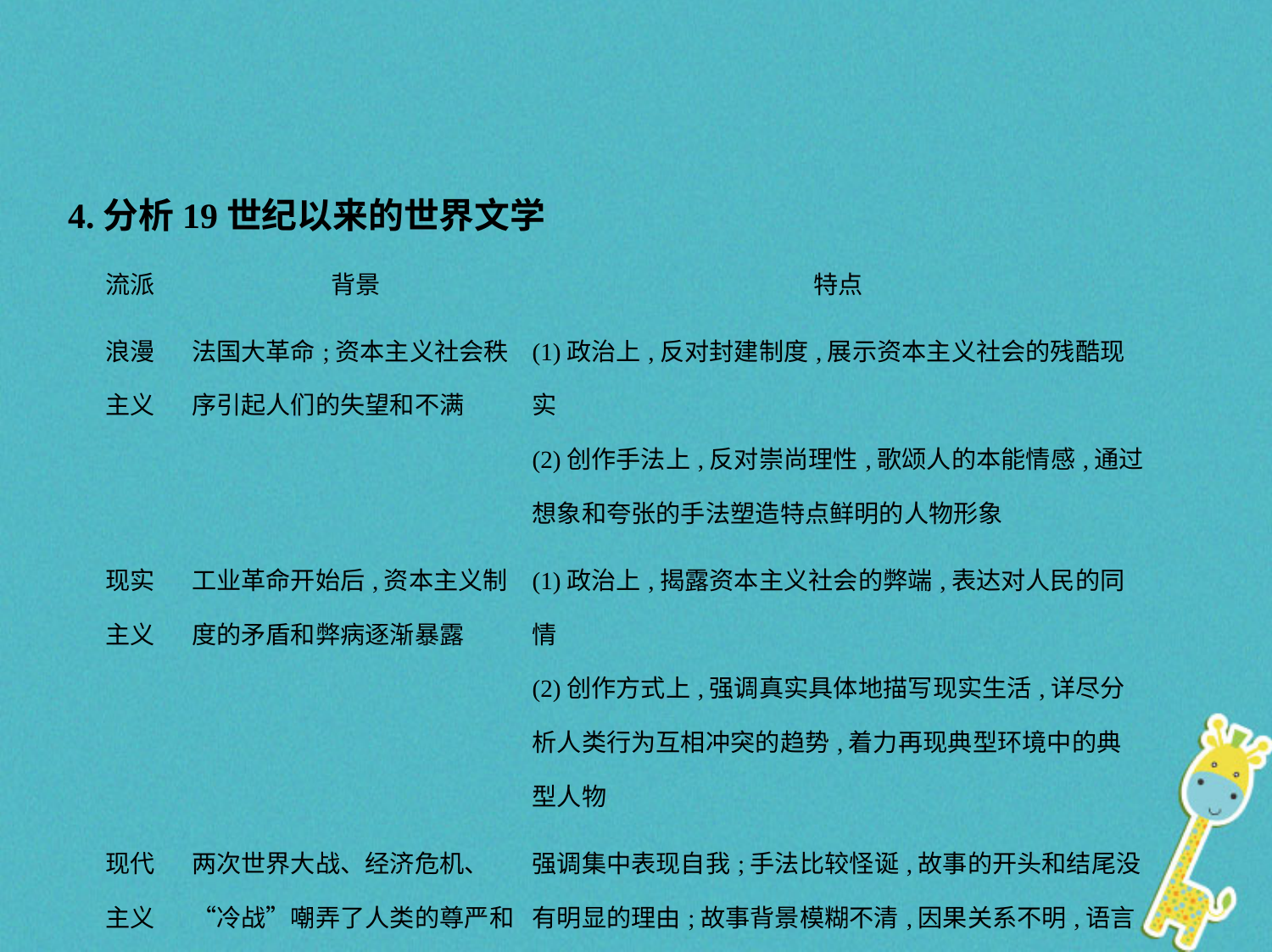

4.分析19世纪以来的世界文学
| 流派 | 背景 | 特点 |
| --- | --- | --- |
| 浪漫 主义 | 法国大革命;资本主义社会秩序引起人们的失望和不满 | (1)政治上,反对封建制度,展示资本主义社会的残酷现实 (2)创作手法上,反对崇尚理性,歌颂人的本能情感,通过想象和夸张的手法塑造特点鲜明的人物形象 |
| 现实 主义 | 工业革命开始后,资本主义制度的矛盾和弊病逐渐暴露 | (1)政治上,揭露资本主义社会的弊端,表达对人民的同情 (2)创作方式上,强调真实具体地描写现实生活,详尽分析人类行为互相冲突的趋势,着力再现典型环境中的典型人物 |
| 现代 主义 | 两次世界大战、经济危机、“冷战”嘲弄了人类的尊严和生存权利;西方人精神上失望、迷惘和苦闷,找不到出路 | 强调集中表现自我;手法比较怪诞,故事的开头和结尾没有明显的理由;故事背景模糊不清,因果关系不明,语言风格背离传统 |